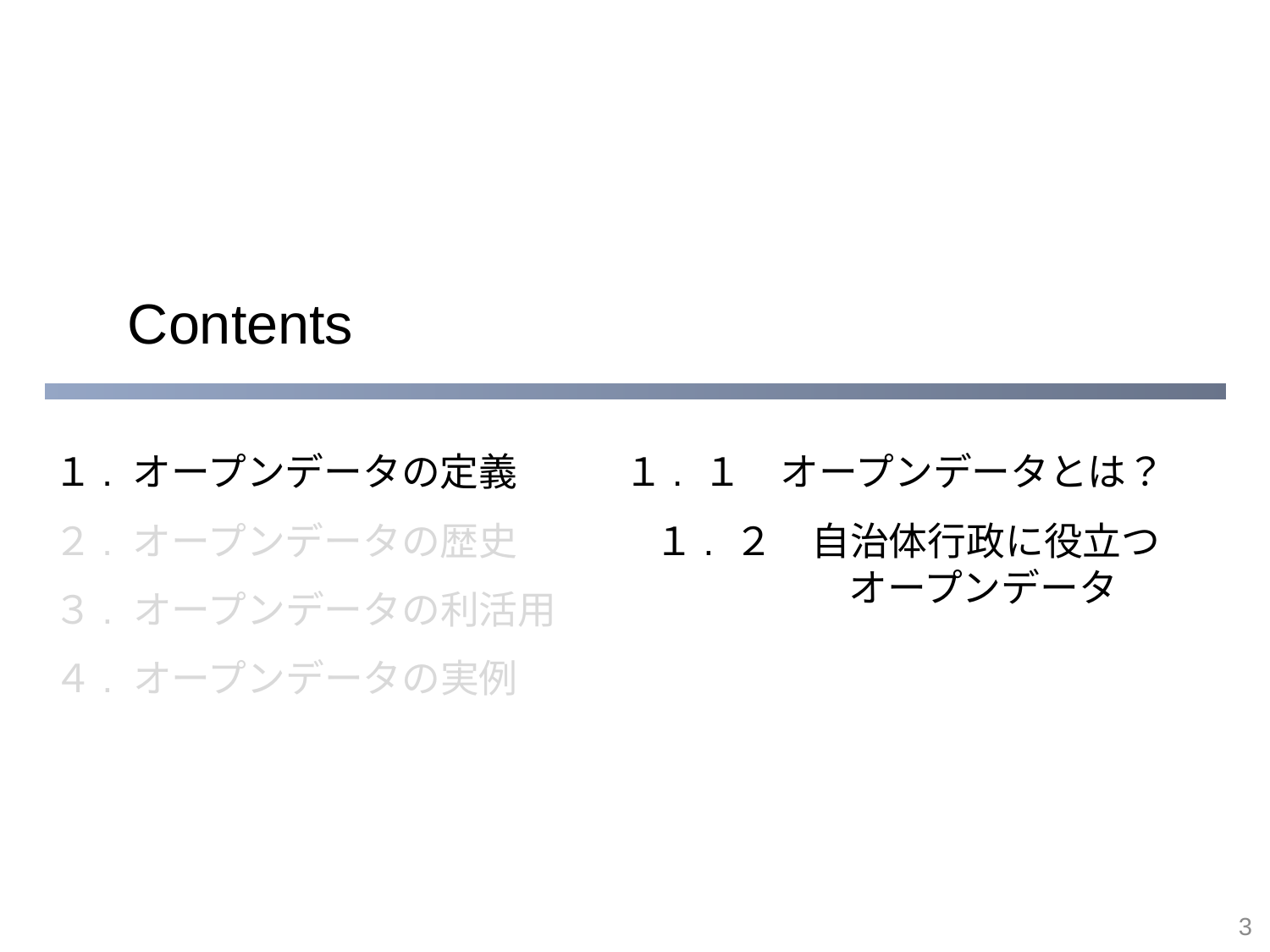

１. オープンデータの定義
１. １　オープンデータとは？
２. オープンデータの歴史
１. ２　自治体行政に役立つ
　　　　　オープンデータ
３. オープンデータの利活用
４. オープンデータの実例
3